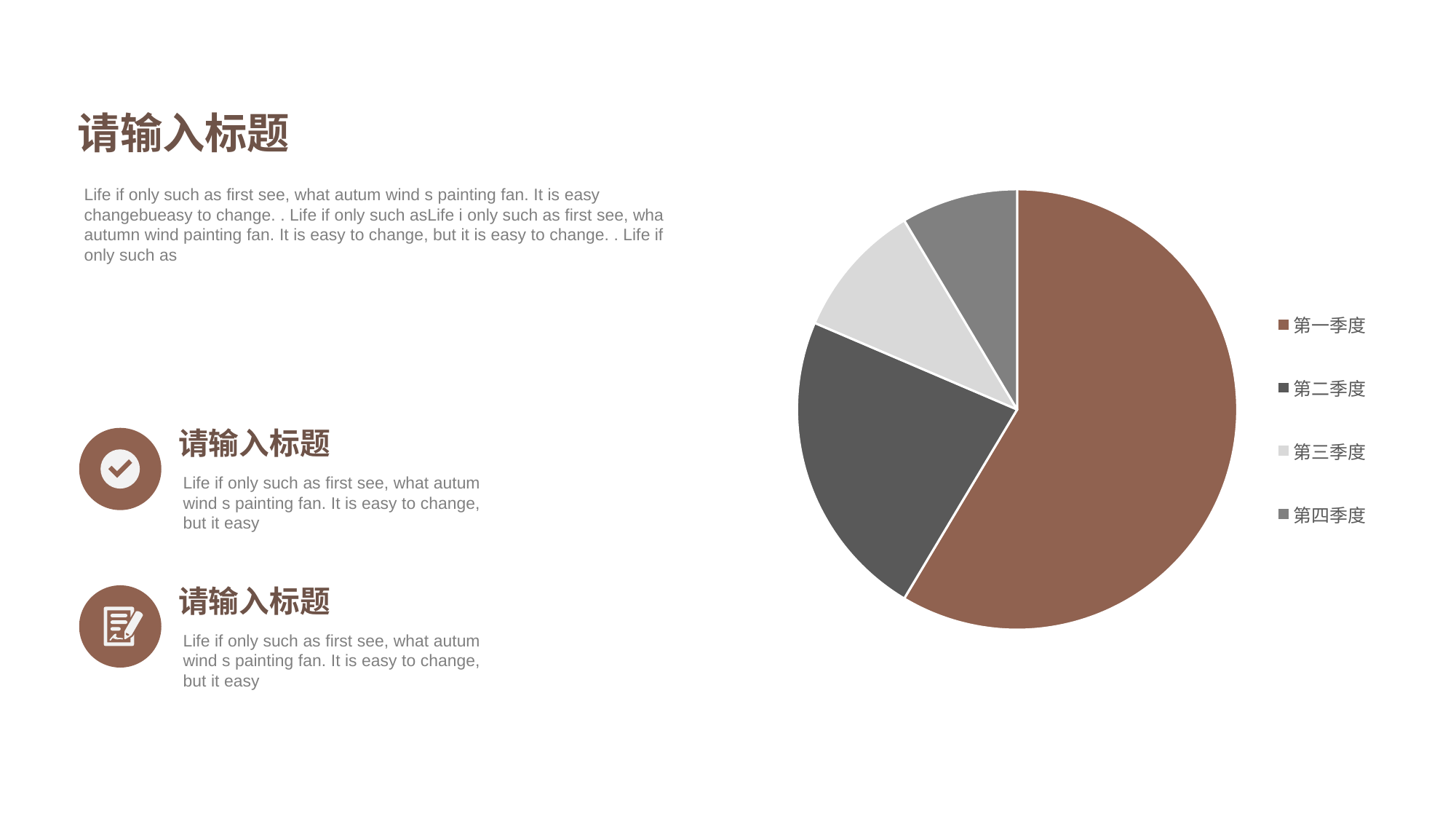

请输入标题
Life if only such as first see, what autum wind s painting fan. It is easy changebueasy to change. . Life if only such asLife i only such as first see, wha autumn wind painting fan. It is easy to change, but it is easy to change. . Life if only such as

### Chart

| Category | 销售额 |
|---|---|
| 第一季度 | 8.2 |
| 第二季度 | 3.2 |
| 第三季度 | 1.4 |
| 第四季度 | 1.2 |
请输入标题
Life if only such as first see, what autum wind s painting fan. It is easy to change, but it easy

请输入标题
Life if only such as first see, what autum wind s painting fan. It is easy to change, but it easy